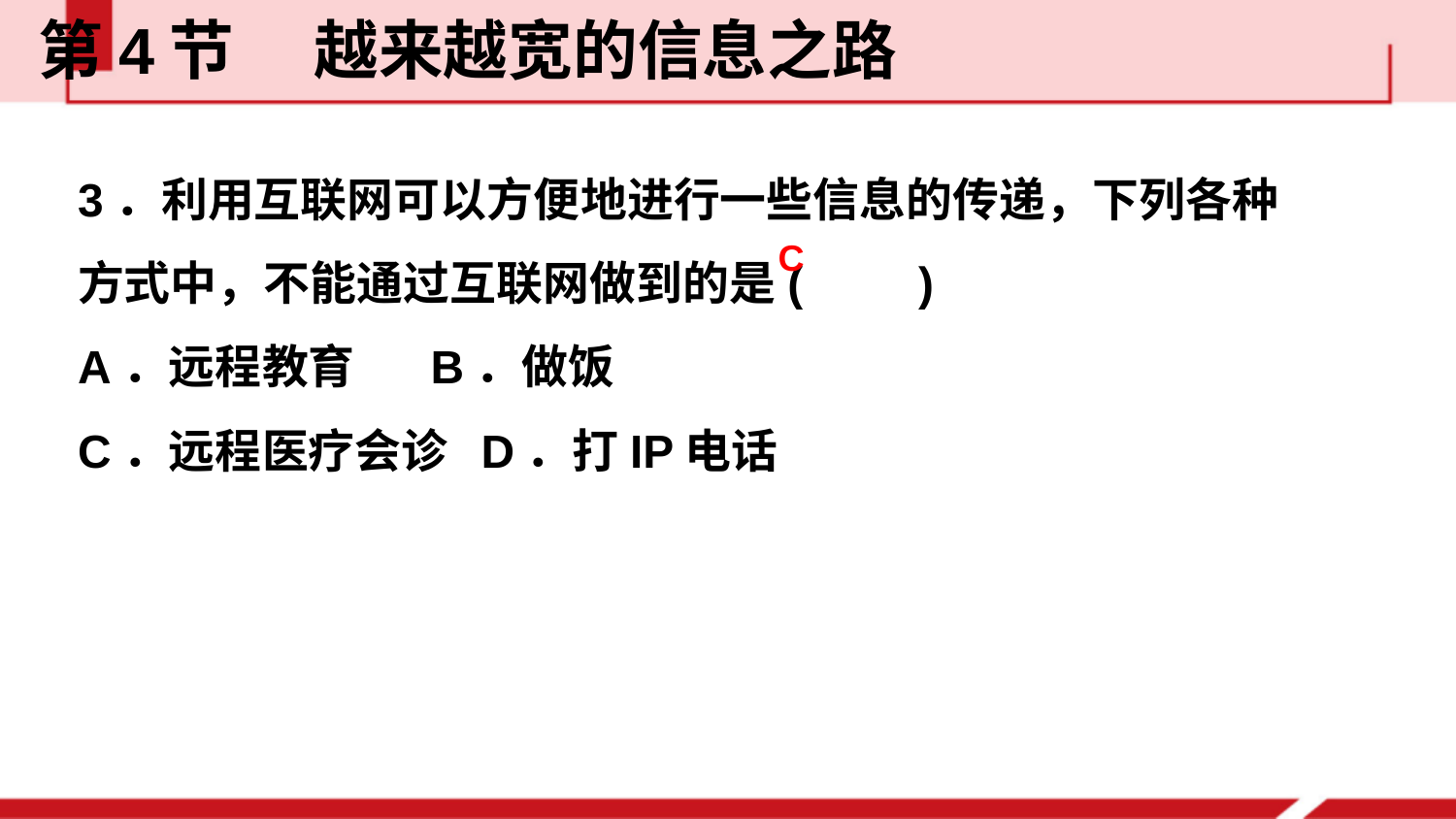

第4节  越来越宽的信息之路
3．利用互联网可以方便地进行一些信息的传递，下列各种方式中，不能通过互联网做到的是(　　)
A．远程教育      B．做饭
C．远程医疗会诊  D．打IP电话
C